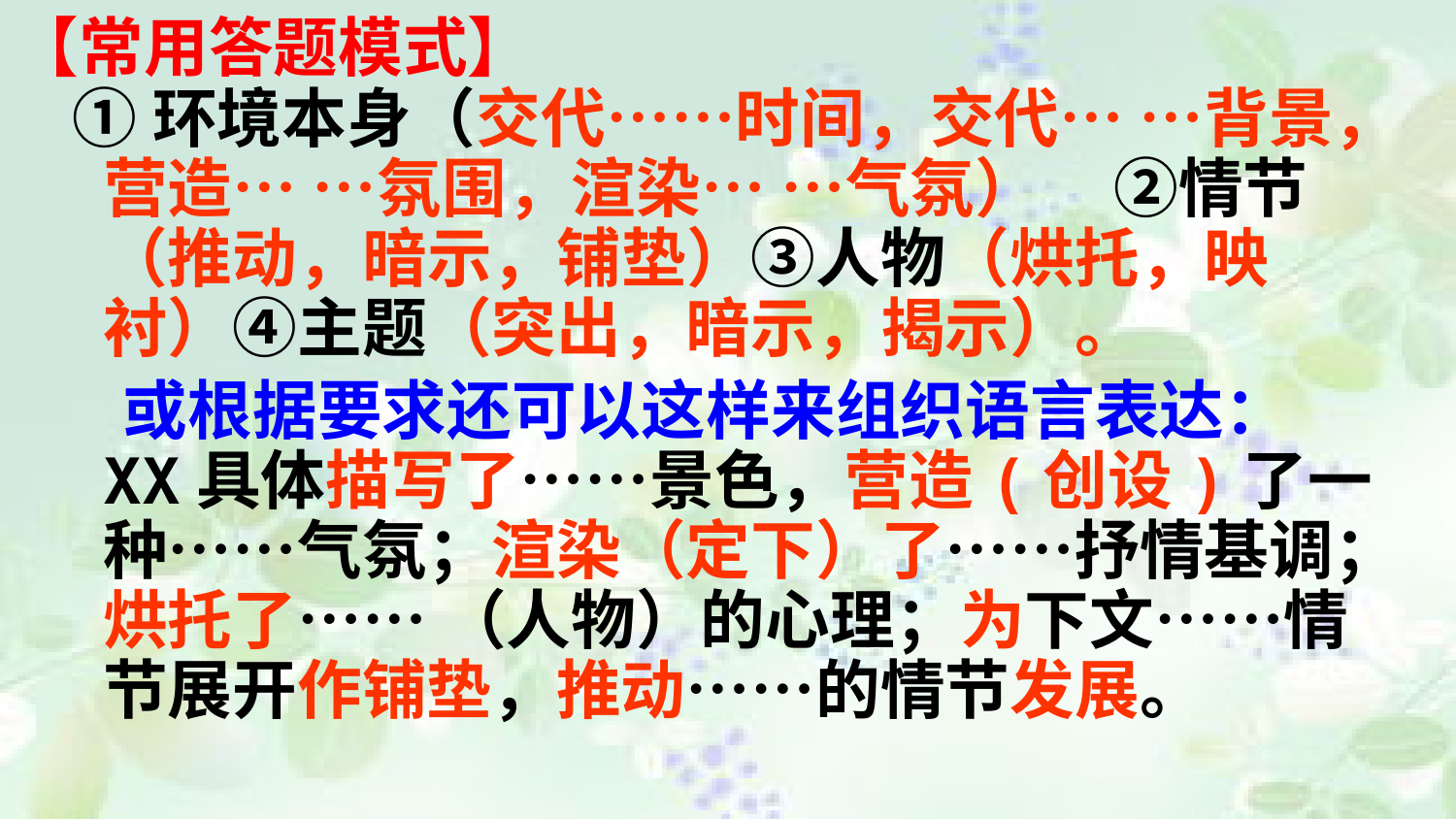

# 【常用答题模式】
  ①环境本身（交代……时间，交代… …背景，营造… …氛围，渲染… …气氛）     ②情节（推动，暗示，铺垫）③人物（烘托，映衬）④主题（突出，暗示，揭示）。
    或根据要求还可以这样来组织语言表达：      XX具体描写了……景色，营造(创设)了一种……气氛；渲染（定下）了……抒情基调；烘托了…… （人物）的心理；为下文……情节展开作铺垫，推动……的情节发展。